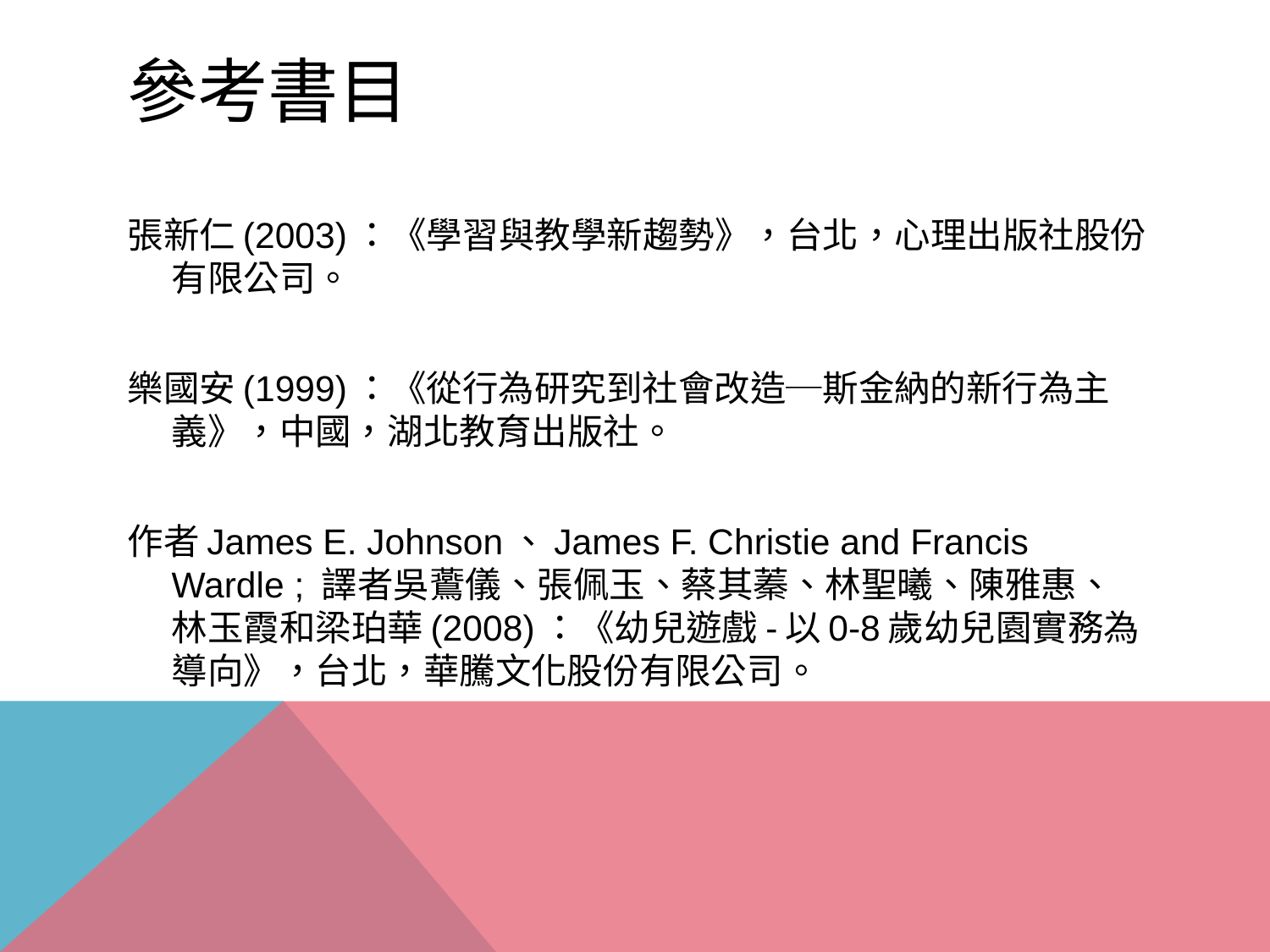

# 參考書目
張新仁(2003)：《學習與教學新趨勢》，台北，心理出版社股份有限公司。

樂國安(1999)：《從行為研究到社會改造─斯金納的新行為主義》，中國，湖北教育出版社。

作者James E. Johnson、James F. Christie and Francis Wardle ; 譯者吳鷰儀、張佩玉、蔡其蓁、林聖曦、陳雅惠、林玉霞和梁珀華(2008)：《幼兒遊戲-以0-8歲幼兒園實務為導向》，台北，華騰文化股份有限公司。